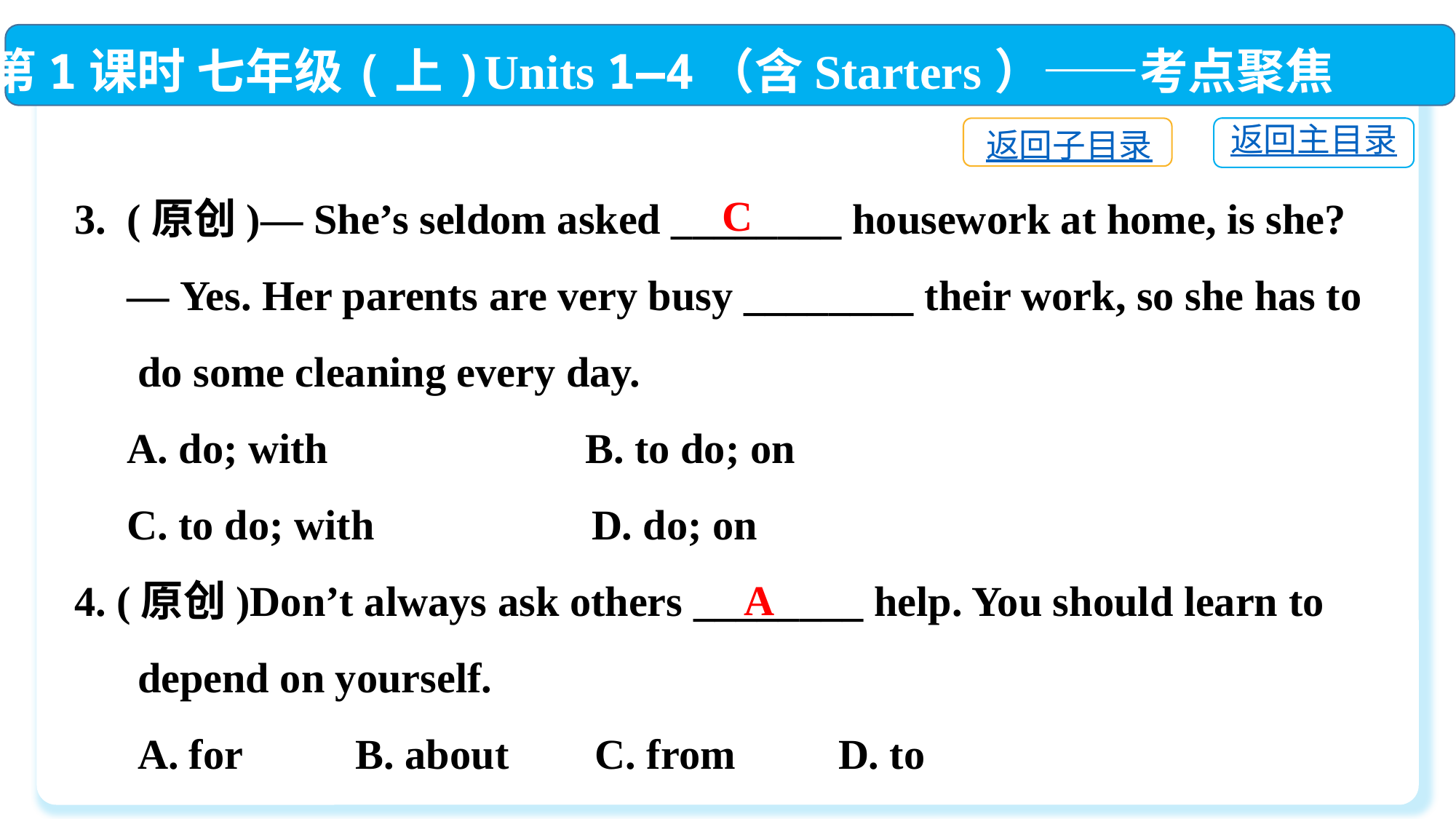

第1课时 七年级(上)Units 1—4（含Starters）——考点聚焦

返回主目录

返回子目录
3.  (原创)— She’s seldom asked ________ housework at home, is she?
     — Yes. Her parents are very busy ________ their work, so she has to
      do some cleaning every day.
     A. do; with　	                  B. to do; on
     C. to do; with 	                  D. do; on
4. (原创)Don’t always ask others ________ help. You should learn to
      depend on yourself.
      A. for	      B. about	        C. from	D. to
C

A